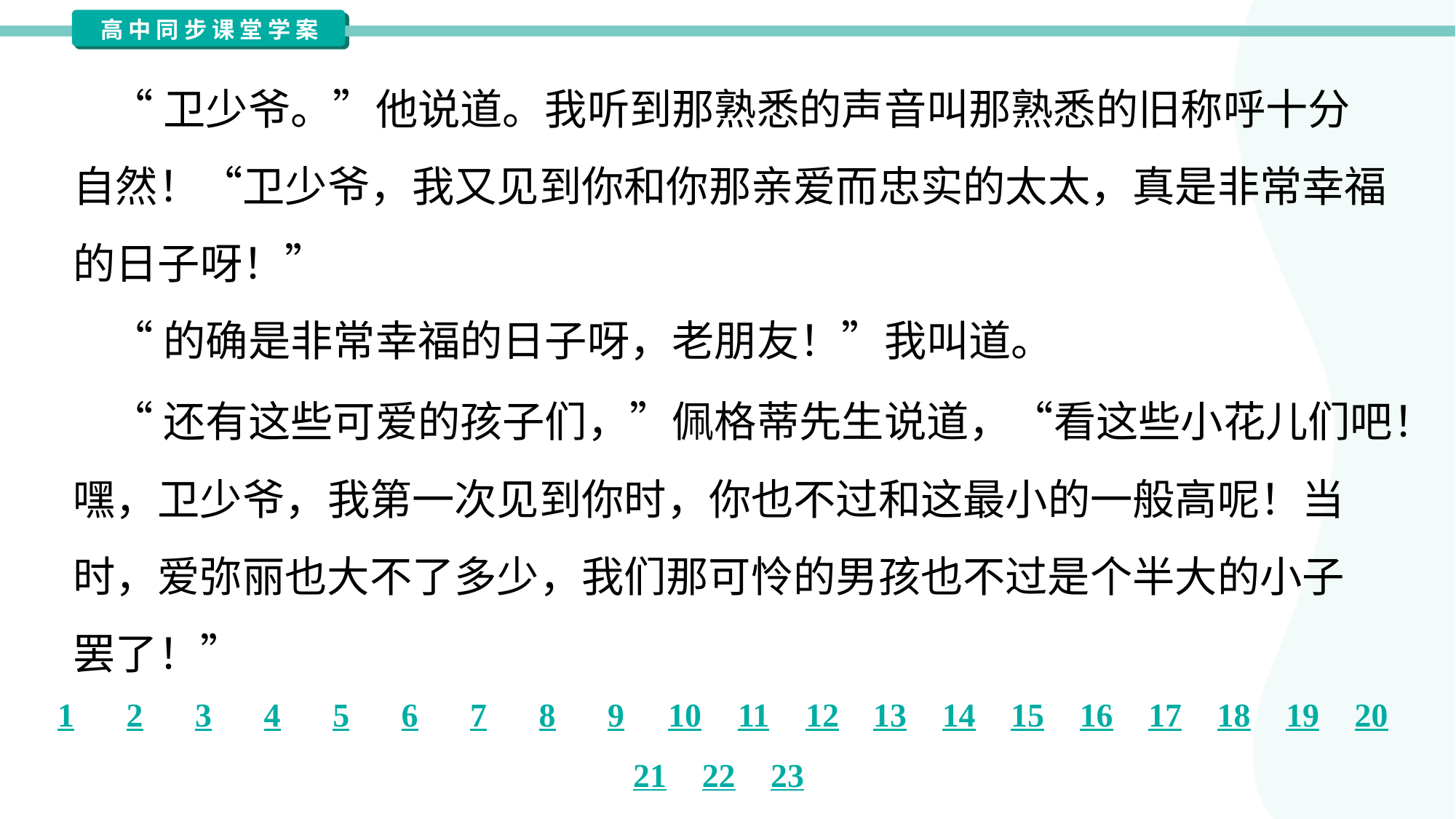

“卫少爷。”他说道。我听到那熟悉的声音叫那熟悉的旧称呼十分
自然！“卫少爷，我又见到你和你那亲爱而忠实的太太，真是非常幸福
的日子呀！”
    “的确是非常幸福的日子呀，老朋友！”我叫道。
    “还有这些可爱的孩子们，”佩格蒂先生说道，“看这些小花儿们吧！
嘿，卫少爷，我第一次见到你时，你也不过和这最小的一般高呢！当
时，爱弥丽也大不了多少，我们那可怜的男孩也不过是个半大的小子
罢了！”